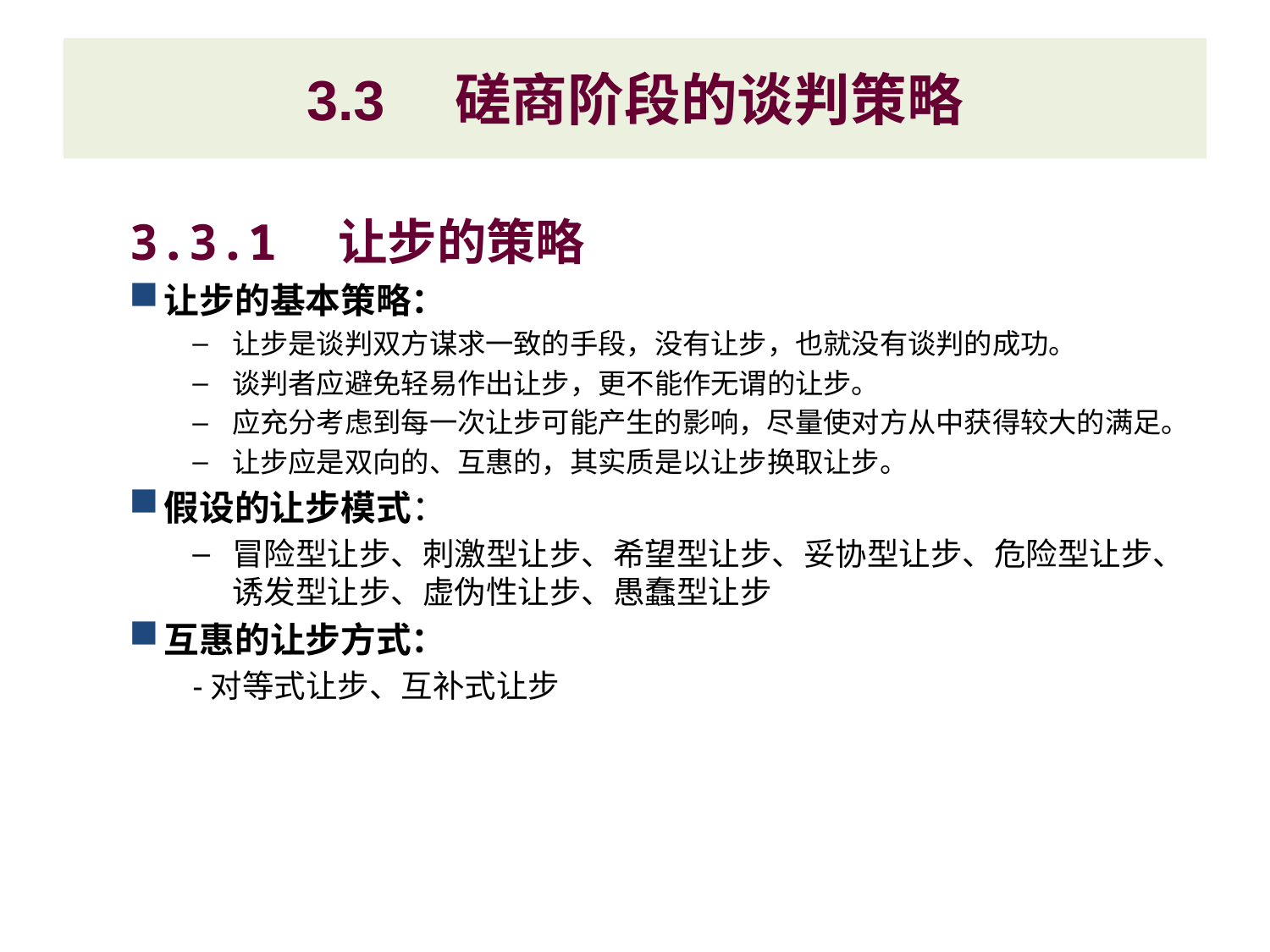

# 3.3　磋商阶段的谈判策略
3.3.1　让步的策略
让步的基本策略：
让步是谈判双方谋求一致的手段，没有让步，也就没有谈判的成功。
谈判者应避免轻易作出让步，更不能作无谓的让步。
应充分考虑到每一次让步可能产生的影响，尽量使对方从中获得较大的满足。
让步应是双向的、互惠的，其实质是以让步换取让步。
假设的让步模式：
冒险型让步、刺激型让步、希望型让步、妥协型让步、危险型让步、诱发型让步、虚伪性让步、愚蠢型让步
互惠的让步方式：
-对等式让步、互补式让步